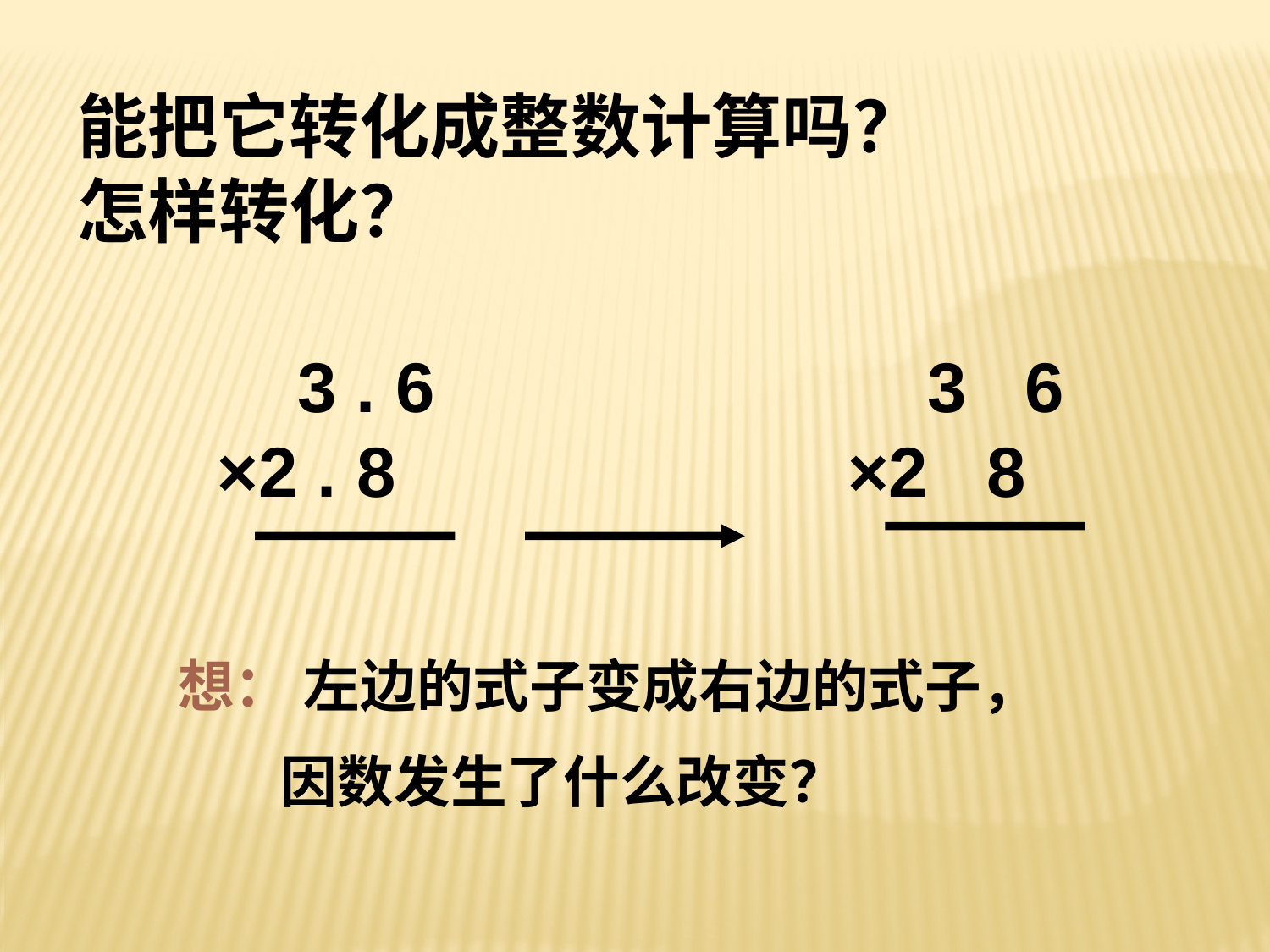

能把它转化成整数计算吗？怎样转化？
         3   6
×2   8

         3 . 6
×2 . 8

         3   6
×2   8

 想： 左边的式子变成右边的式子，
         因数发生了什么改变？